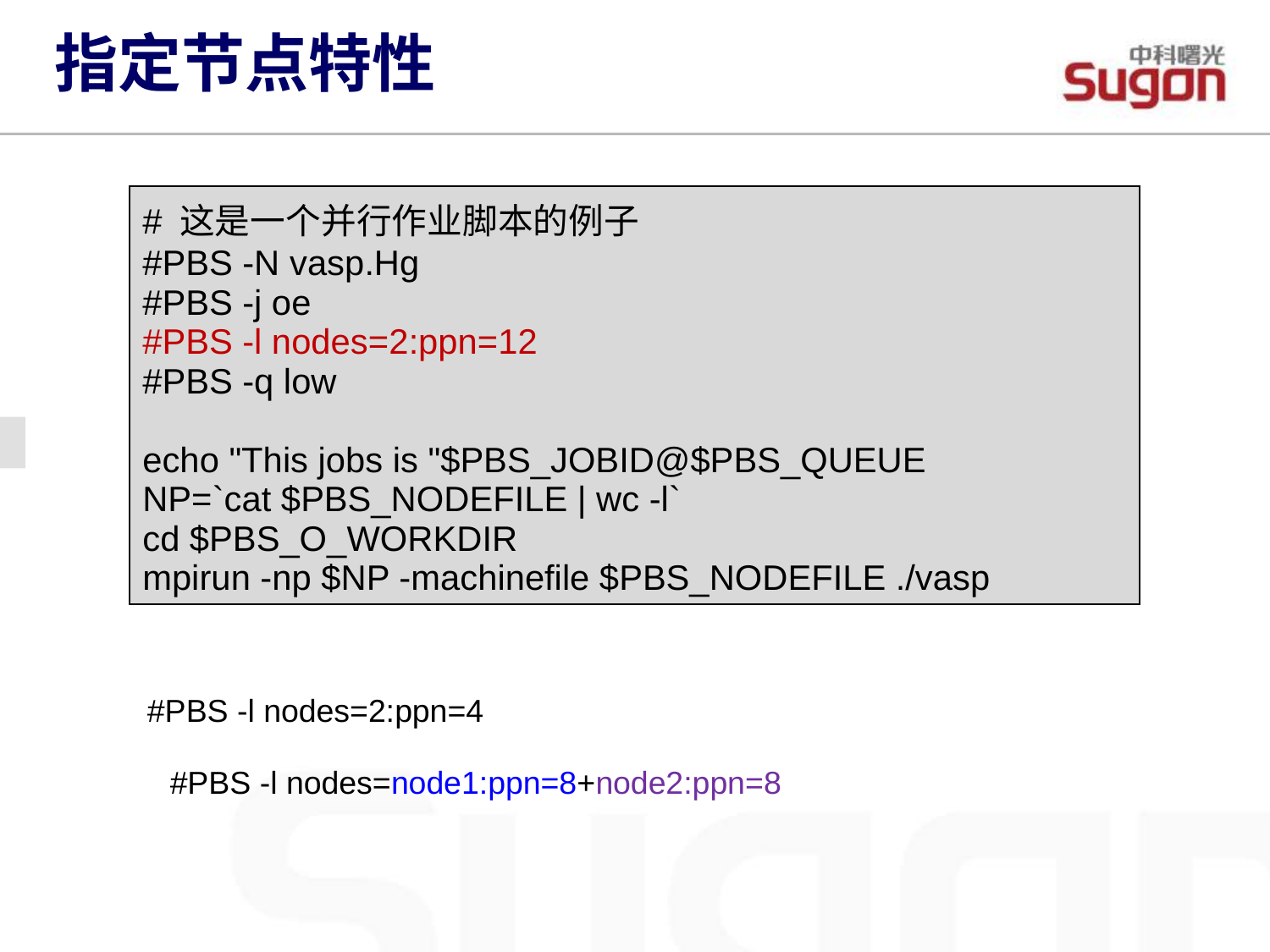

指定节点特性
| # 这是一个并行作业脚本的例子 #PBS -N vasp.Hg #PBS -j oe #PBS -l nodes=2:ppn=12 #PBS -q low echo "This jobs is "$PBS\_JOBID@$PBS\_QUEUE NP=`cat $PBS\_NODEFILE | wc -l` cd $PBS\_O\_WORKDIR mpirun -np $NP -machinefile $PBS\_NODEFILE ./vasp |
| --- |

#PBS -l nodes=2:ppn=4
#PBS -l nodes=node1:ppn=8+node2:ppn=8